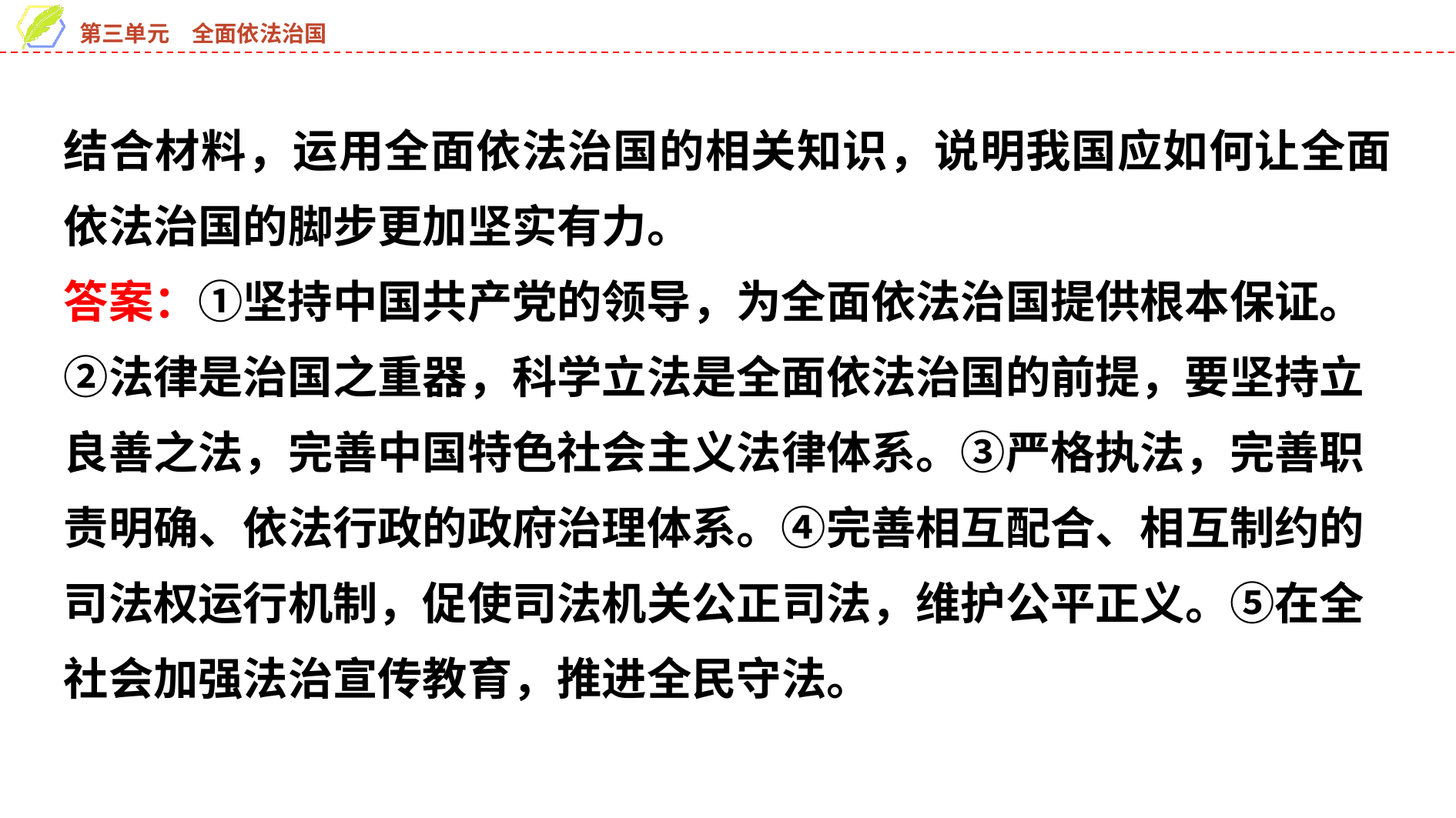

结合材料，运用全面依法治国的相关知识，说明我国应如何让全面依法治国的脚步更加坚实有力。
答案：①坚持中国共产党的领导，为全面依法治国提供根本保证。②法律是治国之重器，科学立法是全面依法治国的前提，要坚持立良善之法，完善中国特色社会主义法律体系。③严格执法，完善职责明确、依法行政的政府治理体系。④完善相互配合、相互制约的司法权运行机制，促使司法机关公正司法，维护公平正义。⑤在全社会加强法治宣传教育，推进全民守法。